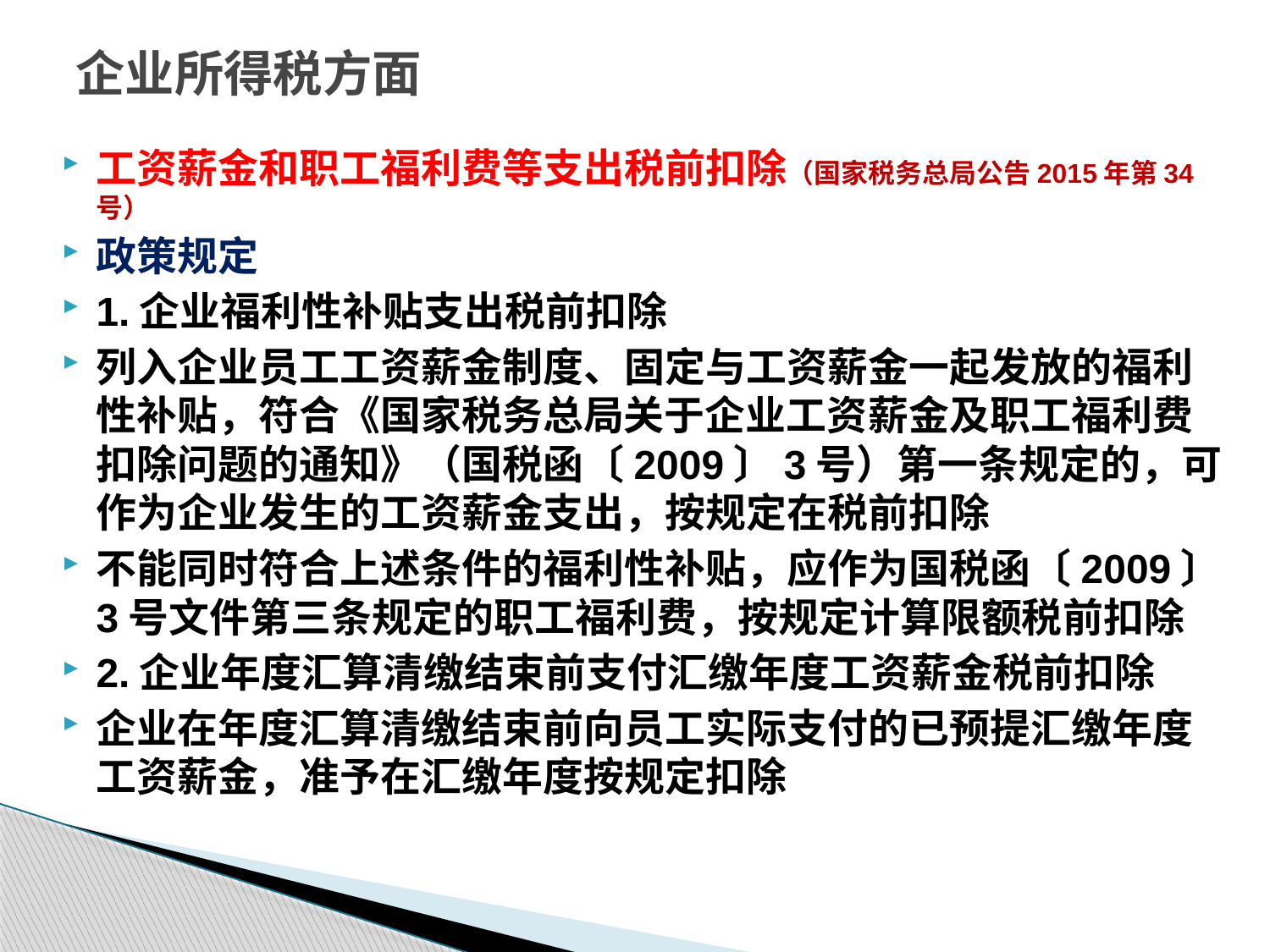

# 企业所得税方面
工资薪金和职工福利费等支出税前扣除（国家税务总局公告2015年第34号）
政策规定
1.企业福利性补贴支出税前扣除
列入企业员工工资薪金制度、固定与工资薪金一起发放的福利性补贴，符合《国家税务总局关于企业工资薪金及职工福利费扣除问题的通知》（国税函〔2009〕3号）第一条规定的，可作为企业发生的工资薪金支出，按规定在税前扣除
不能同时符合上述条件的福利性补贴，应作为国税函〔2009〕3号文件第三条规定的职工福利费，按规定计算限额税前扣除
2.企业年度汇算清缴结束前支付汇缴年度工资薪金税前扣除
企业在年度汇算清缴结束前向员工实际支付的已预提汇缴年度工资薪金，准予在汇缴年度按规定扣除